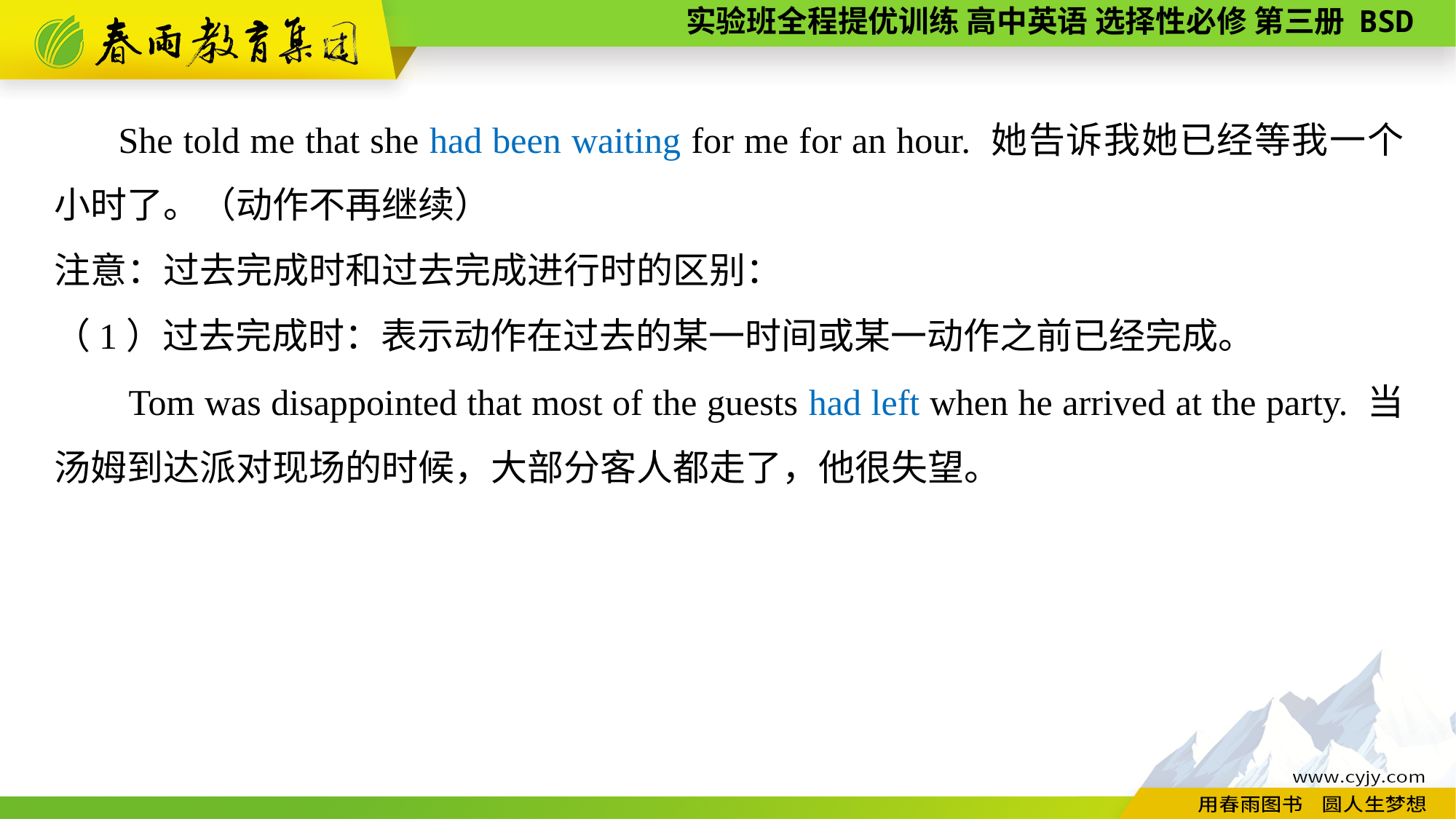

She told me that she had been waiting for me for an hour. 她告诉我她已经等我一个小时了。（动作不再继续）
注意：过去完成时和过去完成进行时的区别：
（1）过去完成时：表示动作在过去的某一时间或某一动作之前已经完成。
Tom was disappointed that most of the guests had left when he arrived at the party. 当汤姆到达派对现场的时候，大部分客人都走了，他很失望。